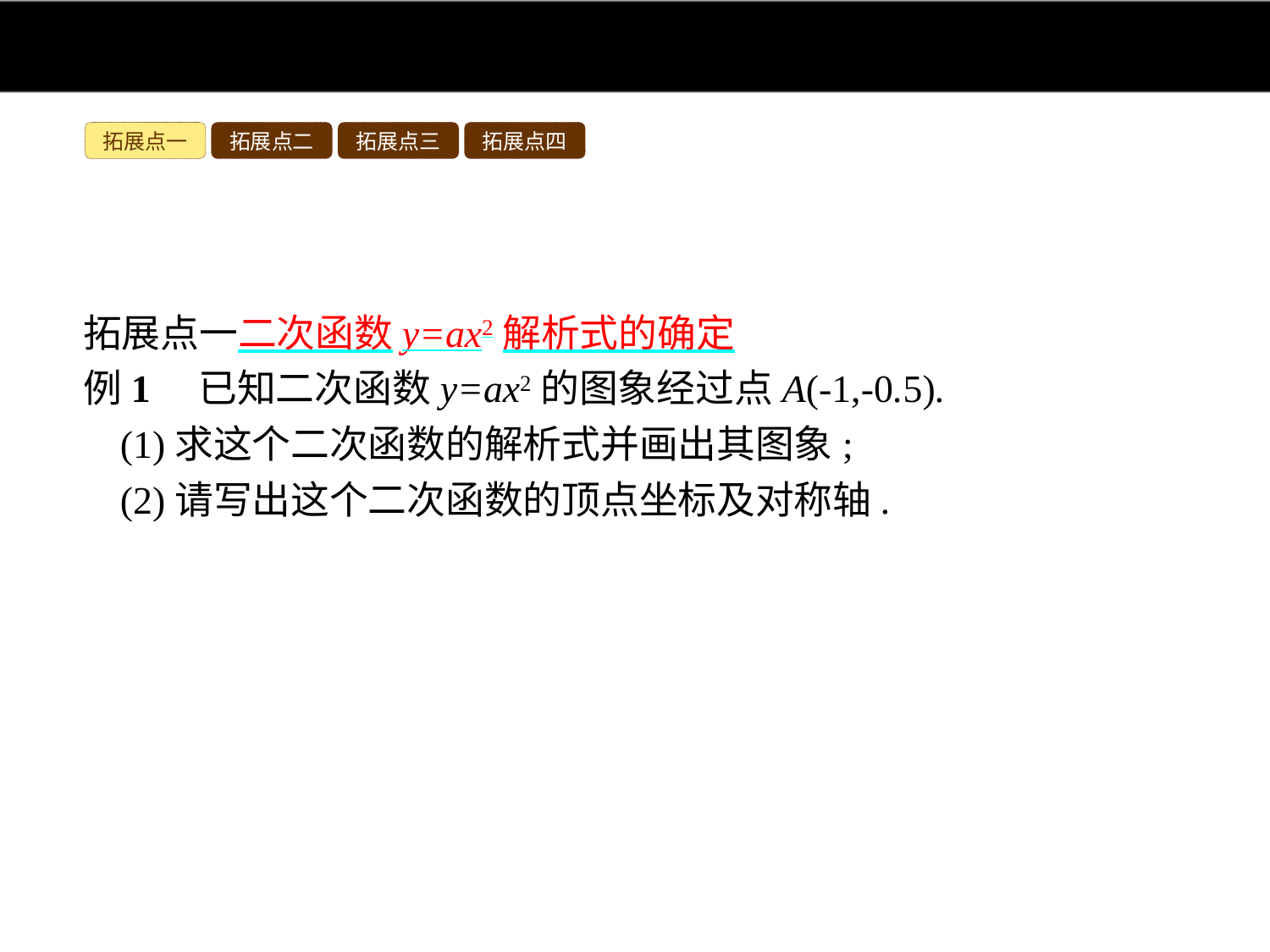

拓展点一
拓展点二
拓展点三
拓展点四
拓展点一二次函数y=ax2解析式的确定
例1　已知二次函数y=ax2的图象经过点A(-1,-0.5).
(1)求这个二次函数的解析式并画出其图象;
(2)请写出这个二次函数的顶点坐标及对称轴.
分析:(1)将点A(-1,-0.5)代入y=ax2即可得到a的值;
(2)根据二次函数y=ax2的图象和性质直接写出其顶点坐标和对称轴即可.